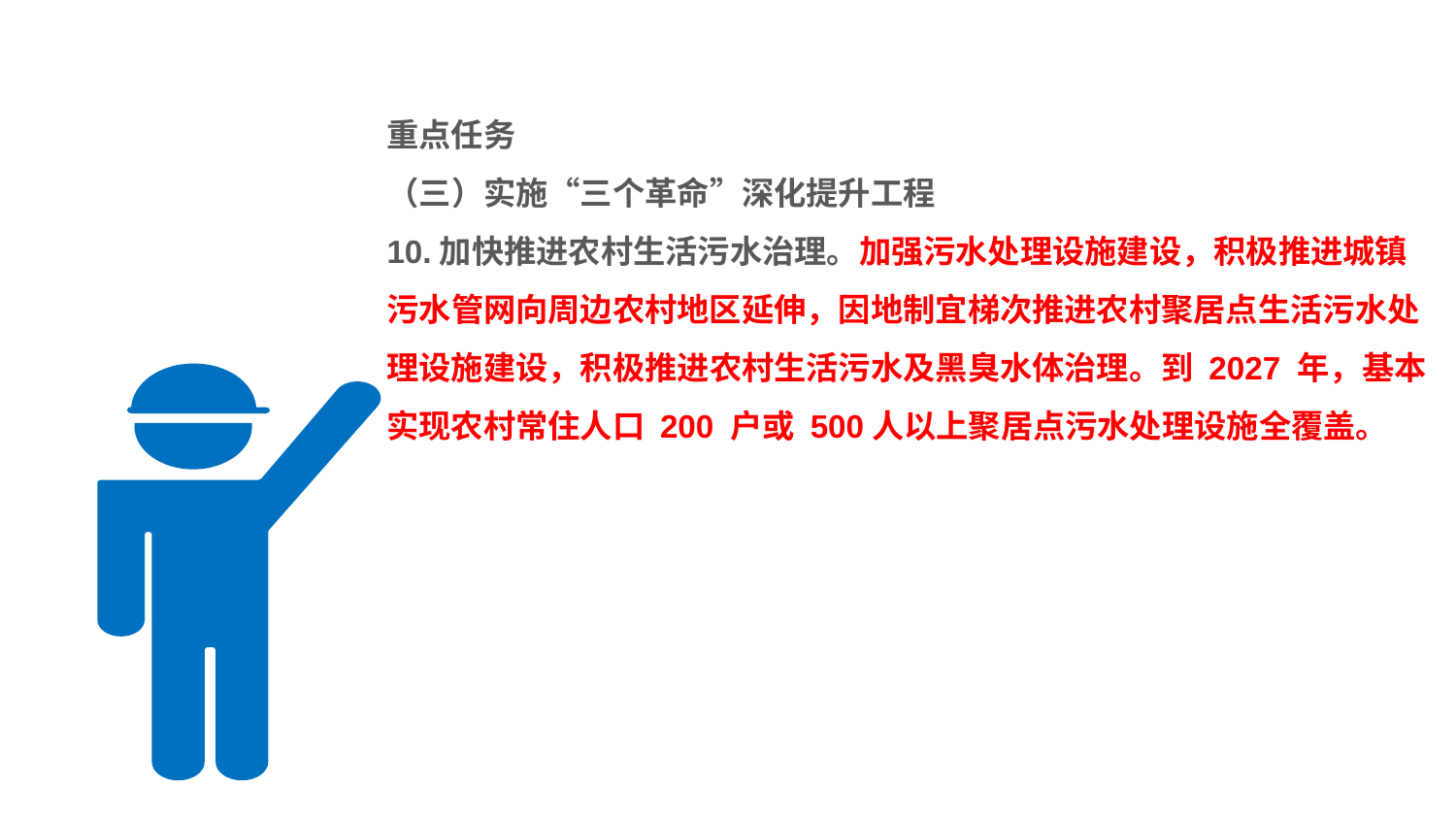

#
重点任务
（三）实施“三个革命”深化提升工程
10.加快推进农村生活污水治理。加强污水处理设施建设，积极推进城镇污水管网向周边农村地区延伸，因地制宜梯次推进农村聚居点生活污水处理设施建设，积极推进农村生活污水及黑臭水体治理。到 2027 年，基本实现农村常住人口 200 户或 500人以上聚居点污水处理设施全覆盖。